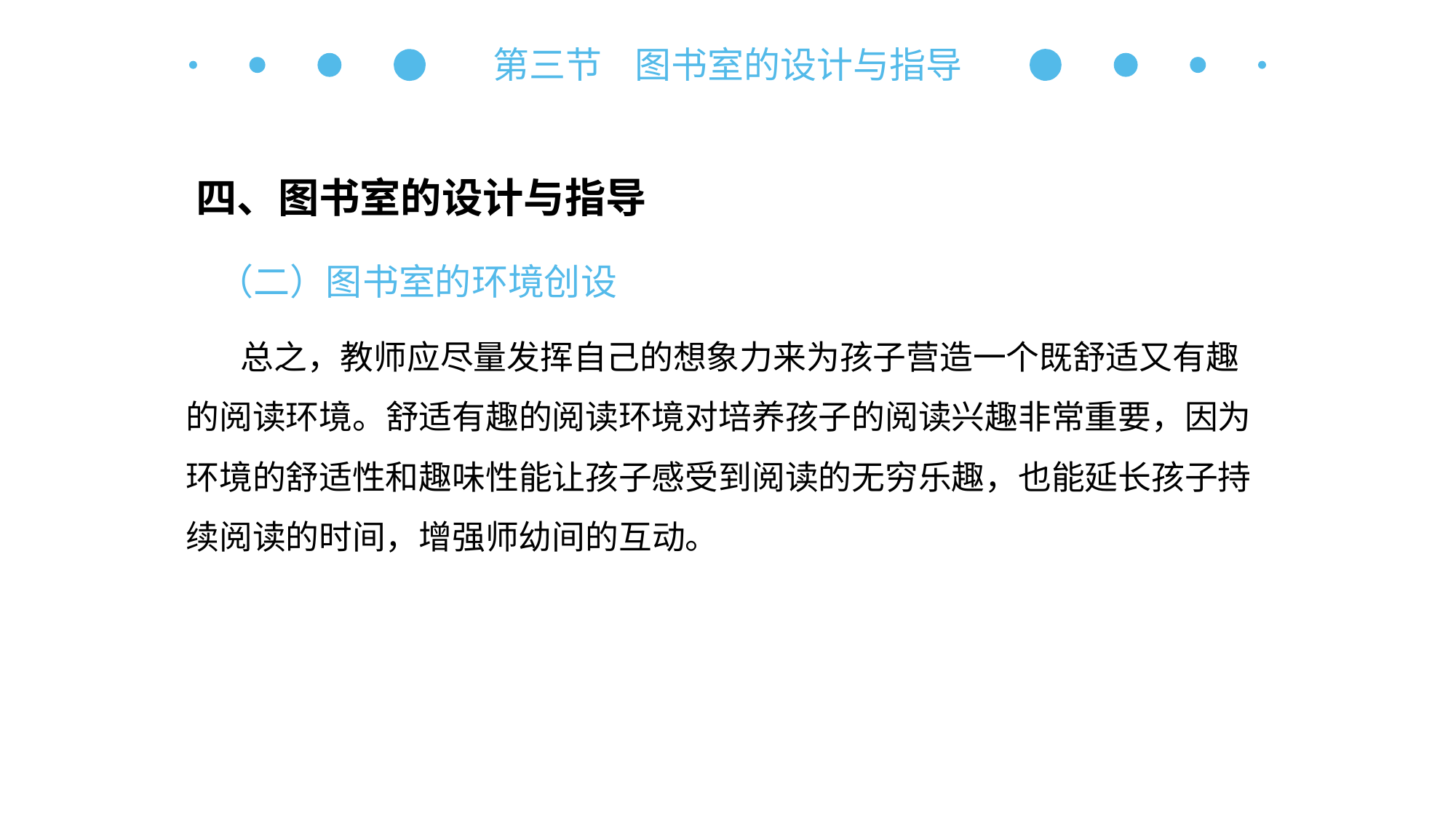

第三节    图书室的设计与指导

四、图书室的设计与指导
（二）图书室的环境创设
总之，教师应尽量发挥自己的想象力来为孩子营造一个既舒适又有趣的阅读环境。舒适有趣的阅读环境对培养孩子的阅读兴趣非常重要，因为环境的舒适性和趣味性能让孩子感受到阅读的无穷乐趣，也能延长孩子持续阅读的时间，增强师幼间的互动。
自主